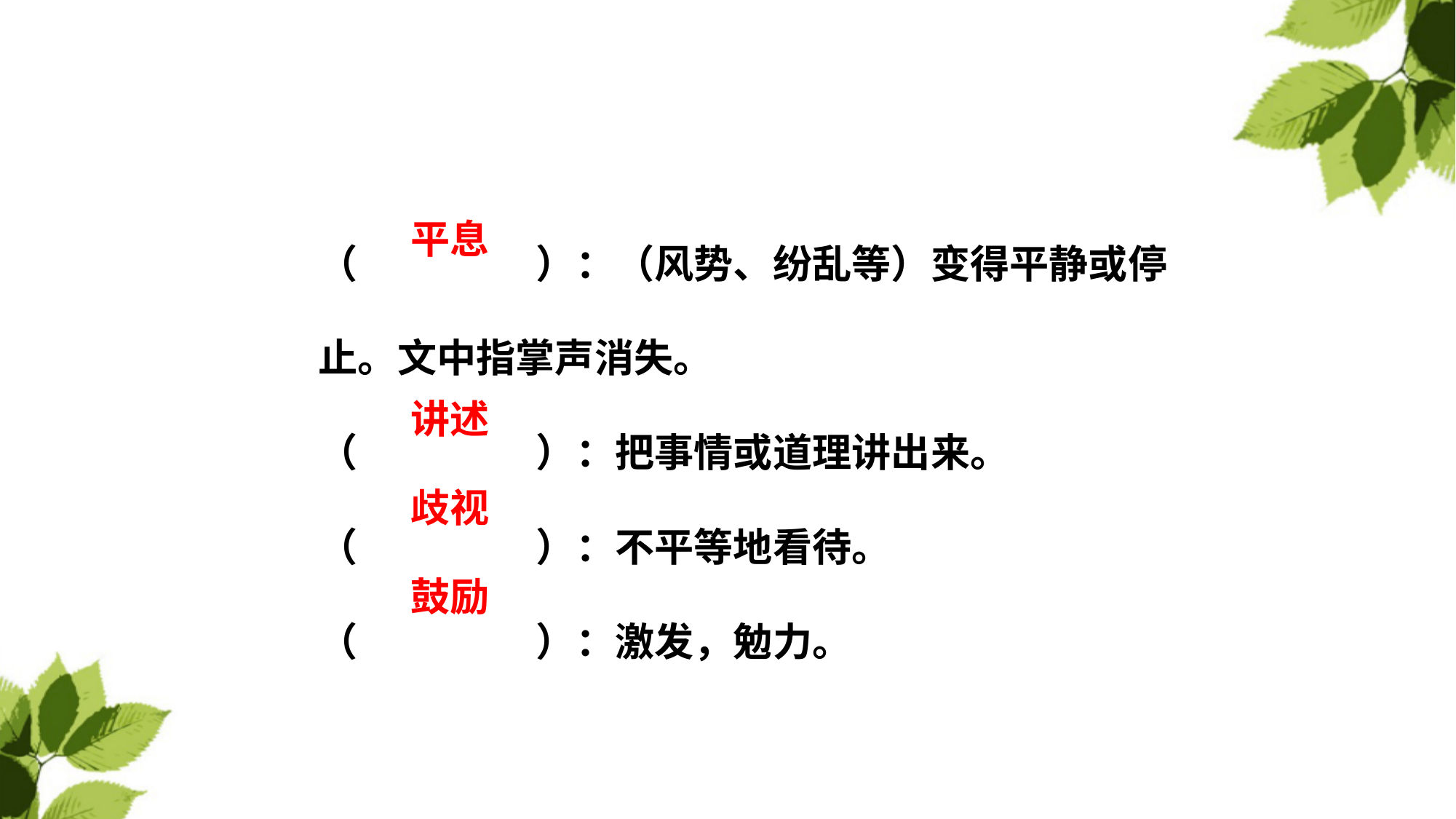

（                    ）：（风势、纷乱等）变得平静或停
止。文中指掌声消失。
（                    ）：把事情或道理讲出来。
（                    ）：不平等地看待。
（                    ）：激发，勉力。

平息
讲述
歧视
鼓励